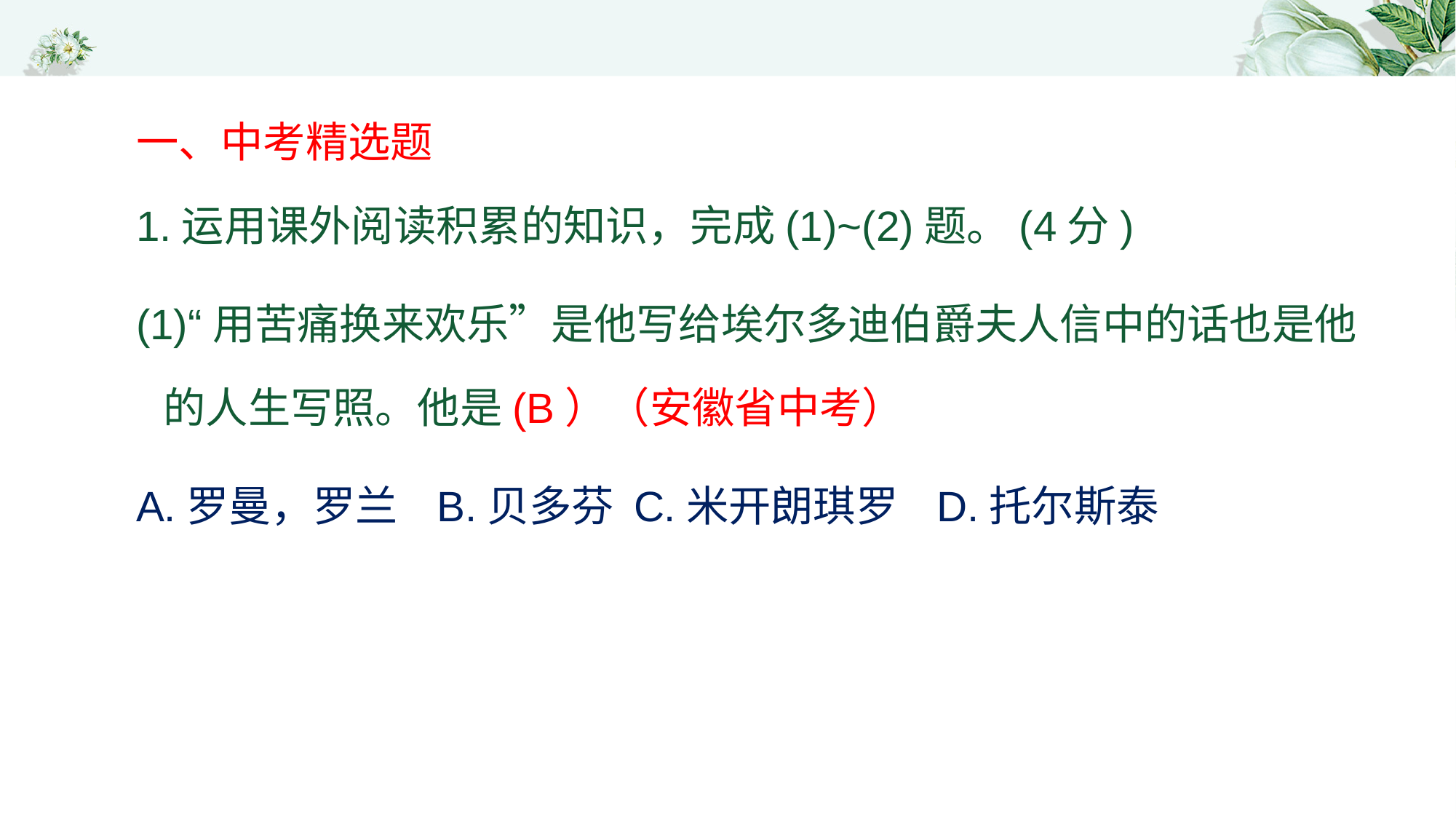

一、中考精选题
1.运用课外阅读积累的知识，完成(1)~(2)题。(4分)
(1)“用苦痛换来欢乐”是他写给埃尔多迪伯爵夫人信中的话也是他的人生写照。他是(B）（安徽省中考）
A.罗曼，罗兰   B.贝多芬 C.米开朗琪罗   D.托尔斯泰